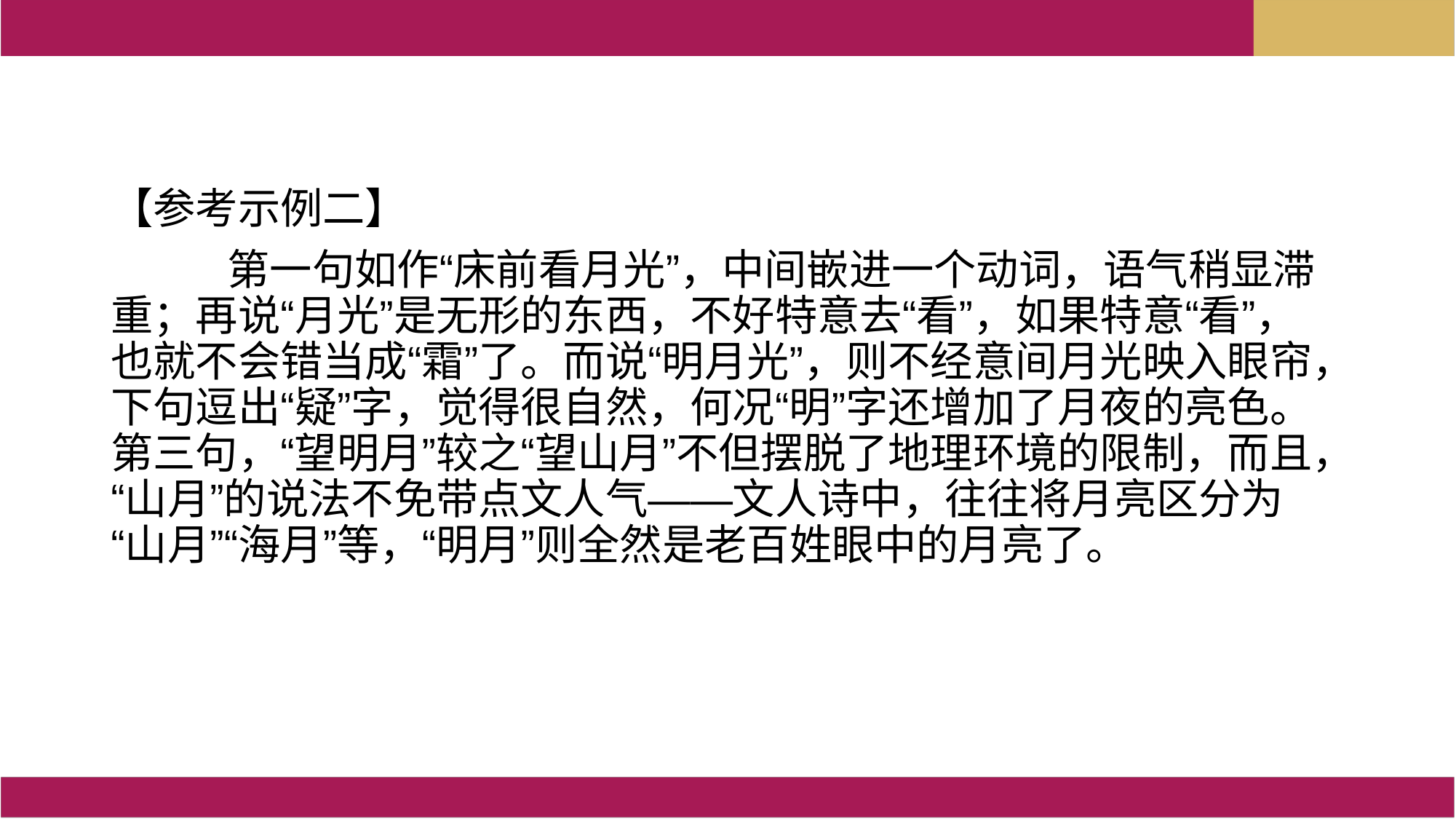

【参考示例二】
         第一句如作“床前看月光”，中间嵌进一个动词，语气稍显滞重；再说“月光”是无形的东西，不好特意去“看”，如果特意“看”，也就不会错当成“霜”了。而说“明月光”，则不经意间月光映入眼帘，下句逗出“疑”字，觉得很自然，何况“明”字还增加了月夜的亮色。第三句，“望明月”较之“望山月”不但摆脱了地理环境的限制，而且，“山月”的说法不免带点文人气——文人诗中，往往将月亮区分为“山月”“海月”等，“明月”则全然是老百姓眼中的月亮了。